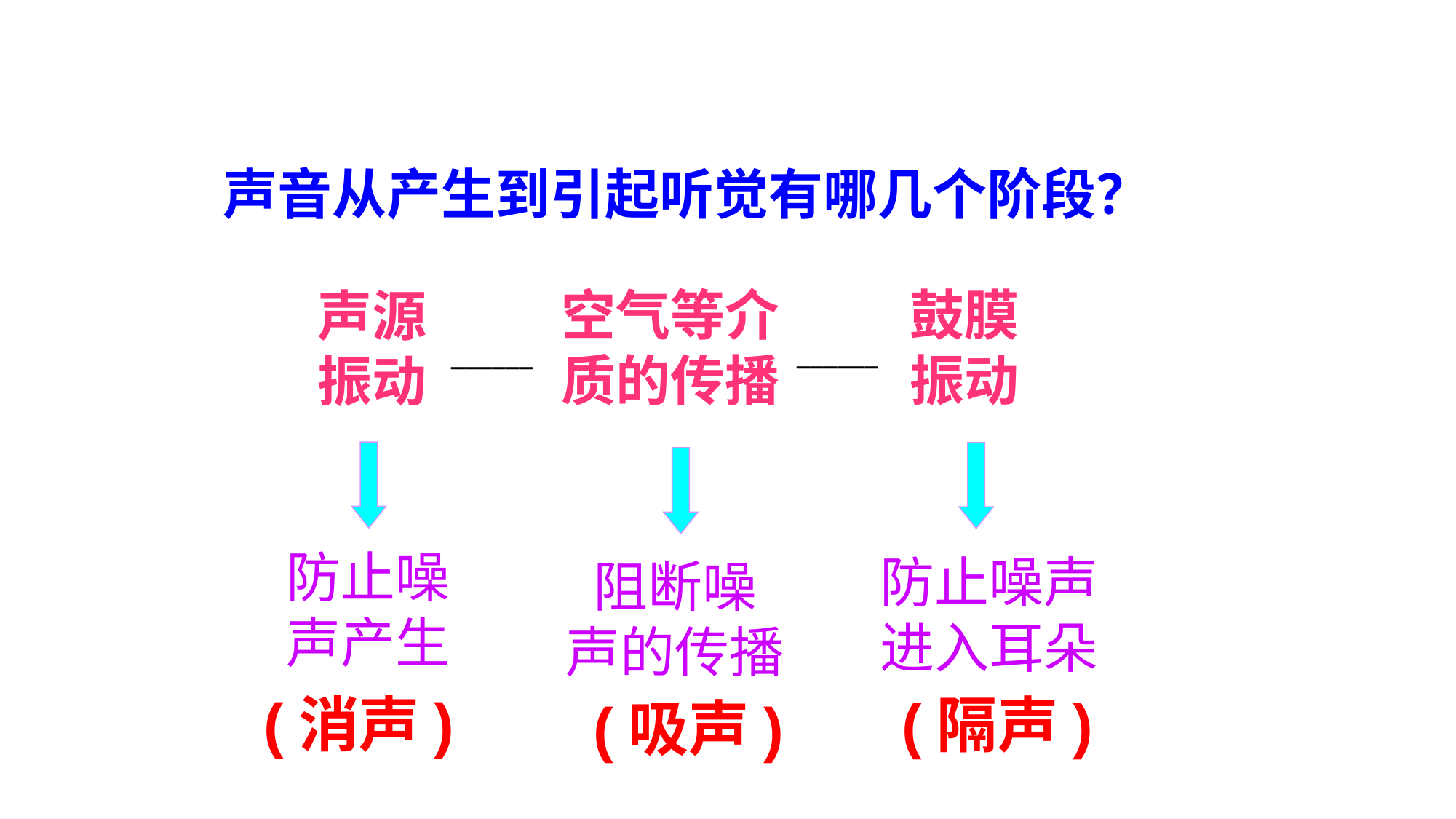

声音从产生到引起听觉有哪几个阶段？
鼓膜
振动
空气等介
质的传播
声源
振动
______
______

防止噪
声产生
防止噪声
进入耳朵
阻断噪
声的传播
(消声)
(隔声)
(吸声)